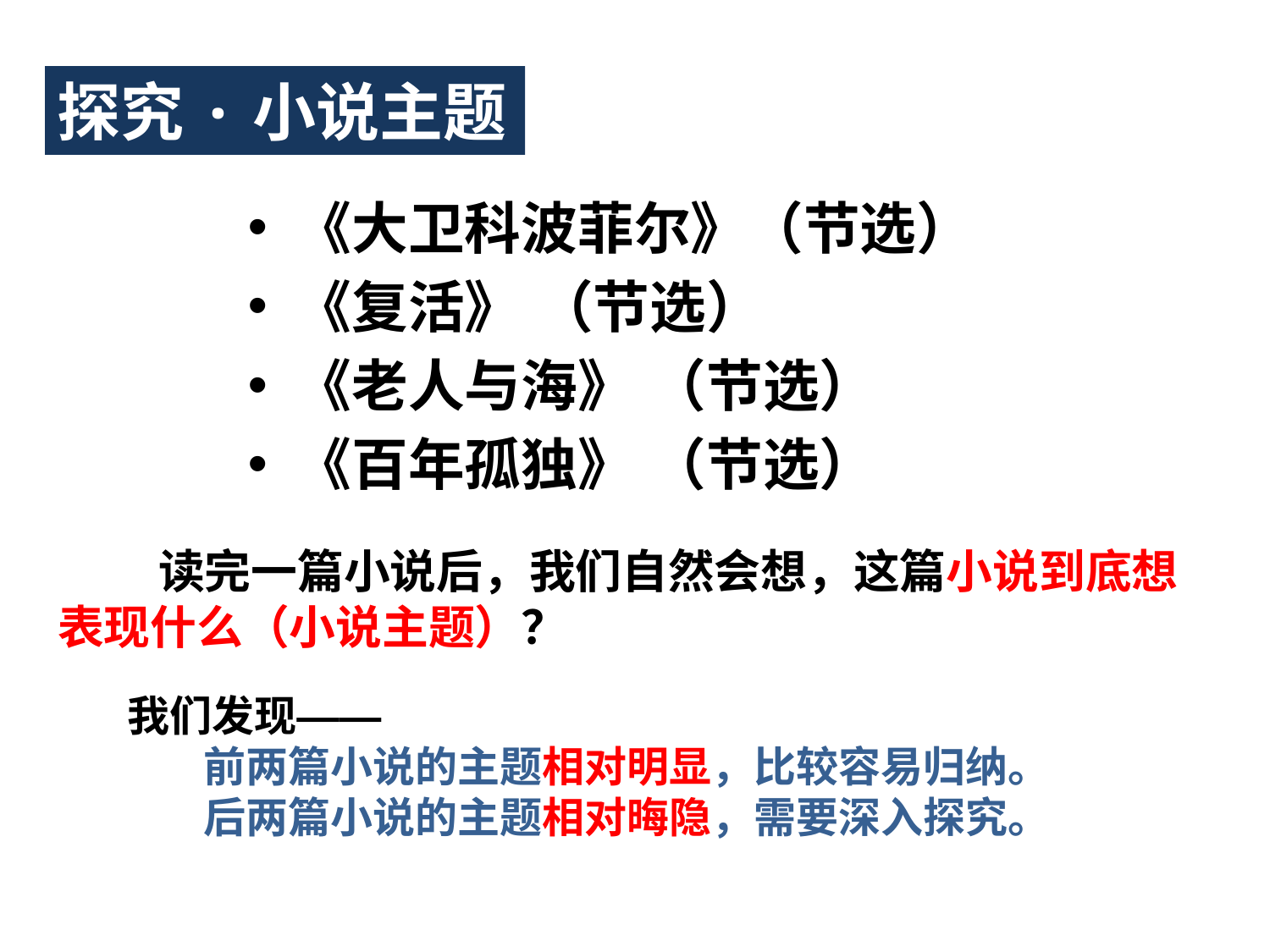

探究·小说主题
《大卫科波菲尔》（节选）
《复活》 （节选）
《老人与海》 （节选）
《百年孤独》 （节选）
# 读完一篇小说后，我们自然会想，这篇小说到底想表现什么（小说主题）？
我们发现——
        前两篇小说的主题相对明显，比较容易归纳。
        后两篇小说的主题相对晦隐，需要深入探究。